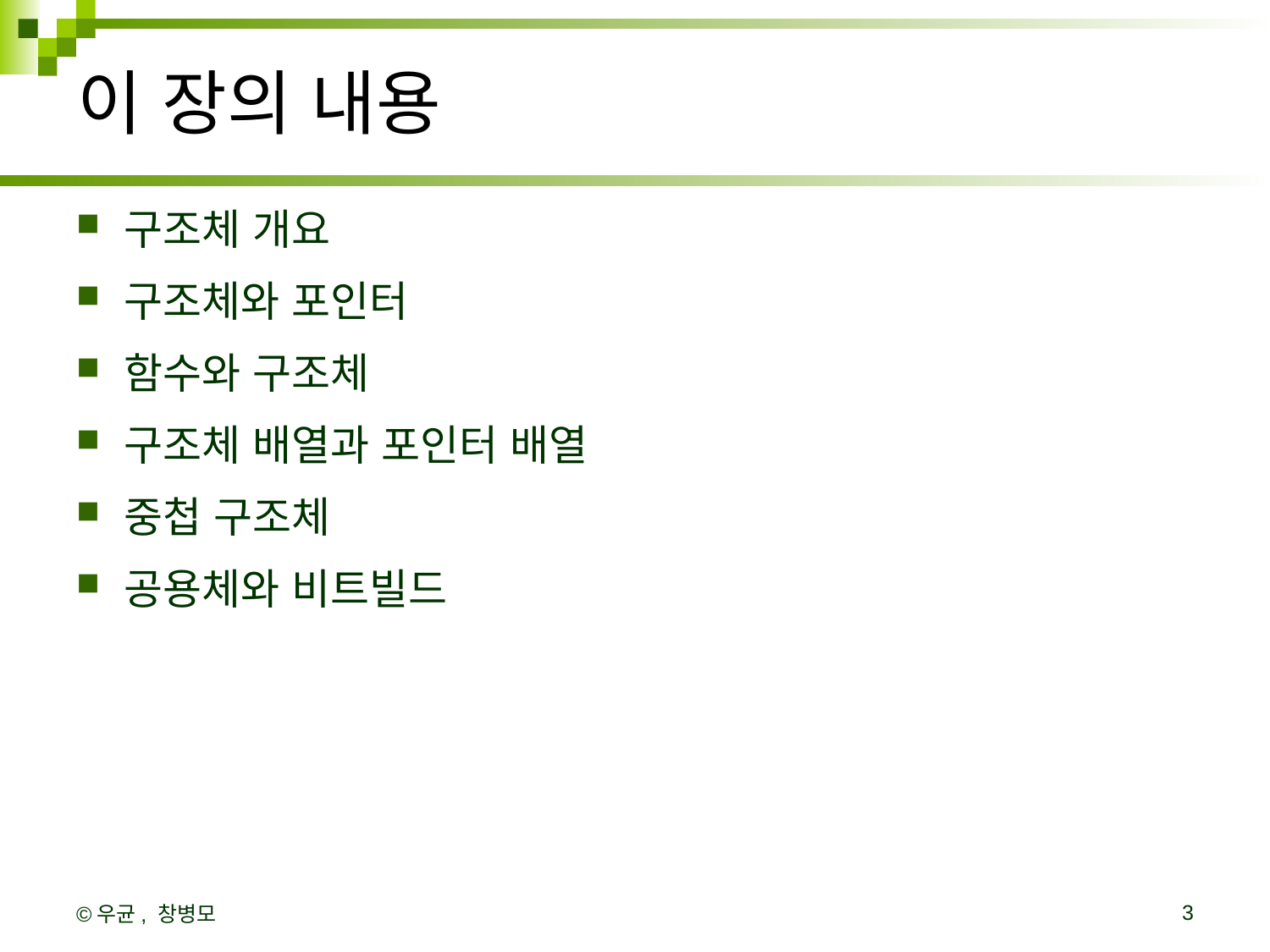

# 이 장의 내용
구조체 개요
구조체와 포인터
함수와 구조체
구조체 배열과 포인터 배열
중첩 구조체
공용체와 비트빌드
©우균, 창병모
3